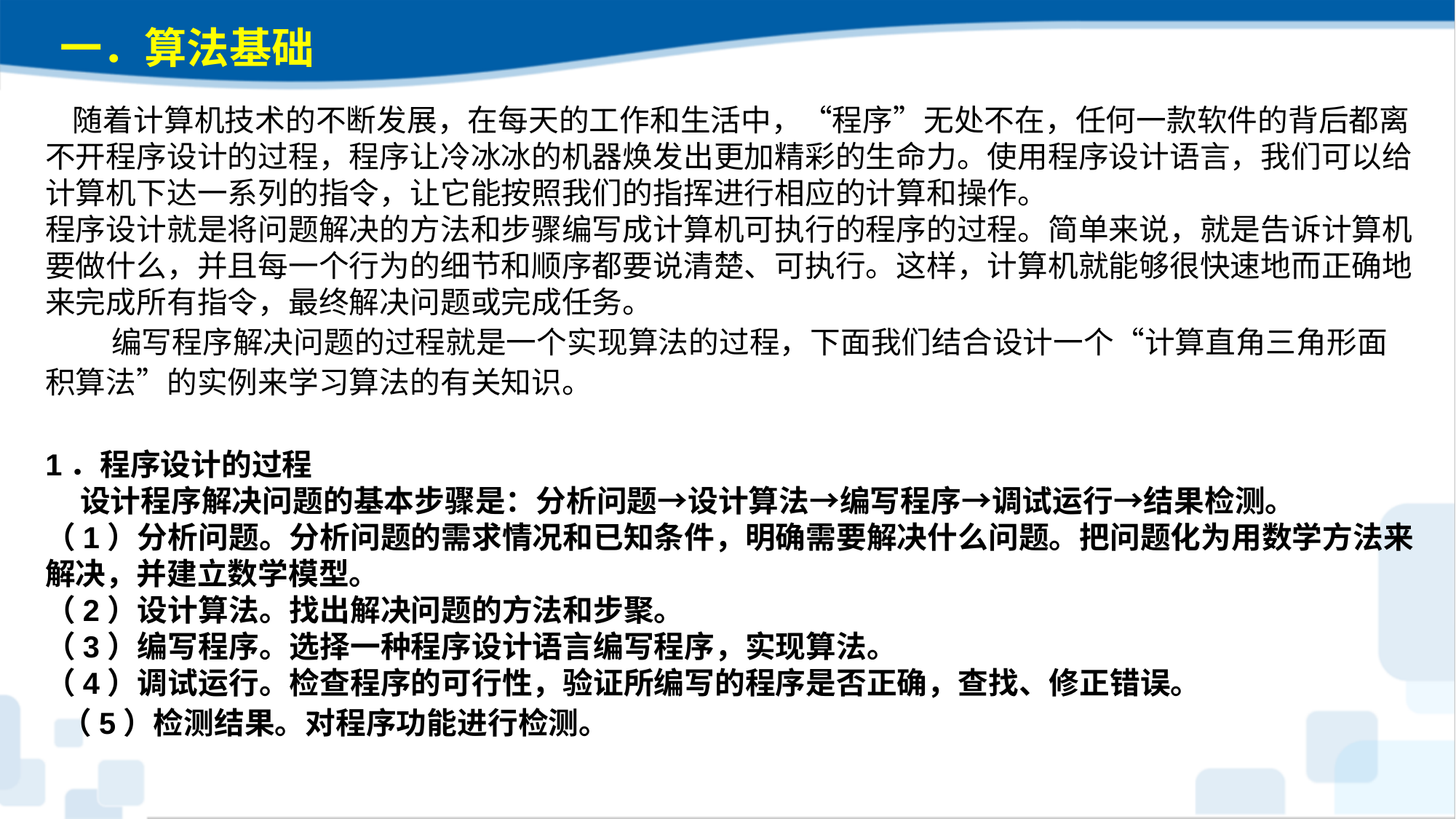

一．算法基础
   随着计算机技术的不断发展，在每天的工作和生活中，“程序”无处不在，任何一款软件的背后都离不开程序设计的过程，程序让冷冰冰的机器焕发出更加精彩的生命力。使用程序设计语言，我们可以给计算机下达一系列的指令，让它能按照我们的指挥进行相应的计算和操作。程序设计就是将问题解决的方法和步骤编写成计算机可执行的程序的过程。简单来说，就是告诉计算机要做什么，并且每一个行为的细节和顺序都要说清楚、可执行。这样，计算机就能够很快速地而正确地来完成所有指令，最终解决问题或完成任务。    编写程序解决问题的过程就是一个实现算法的过程，下面我们结合设计一个“计算直角三角形面积算法”的实例来学习算法的有关知识。
1．程序设计的过程    设计程序解决问题的基本步骤是：分析问题→设计算法→编写程序→调试运行→结果检测。（1）分析问题。分析问题的需求情况和已知条件，明确需要解决什么问题。把问题化为用数学方法来解决，并建立数学模型。（2）设计算法。找出解决问题的方法和步聚。（3）编写程序。选择一种程序设计语言编写程序，实现算法。（4）调试运行。检查程序的可行性，验证所编写的程序是否正确，查找、修正错误。（5）检测结果。对程序功能进行检测。